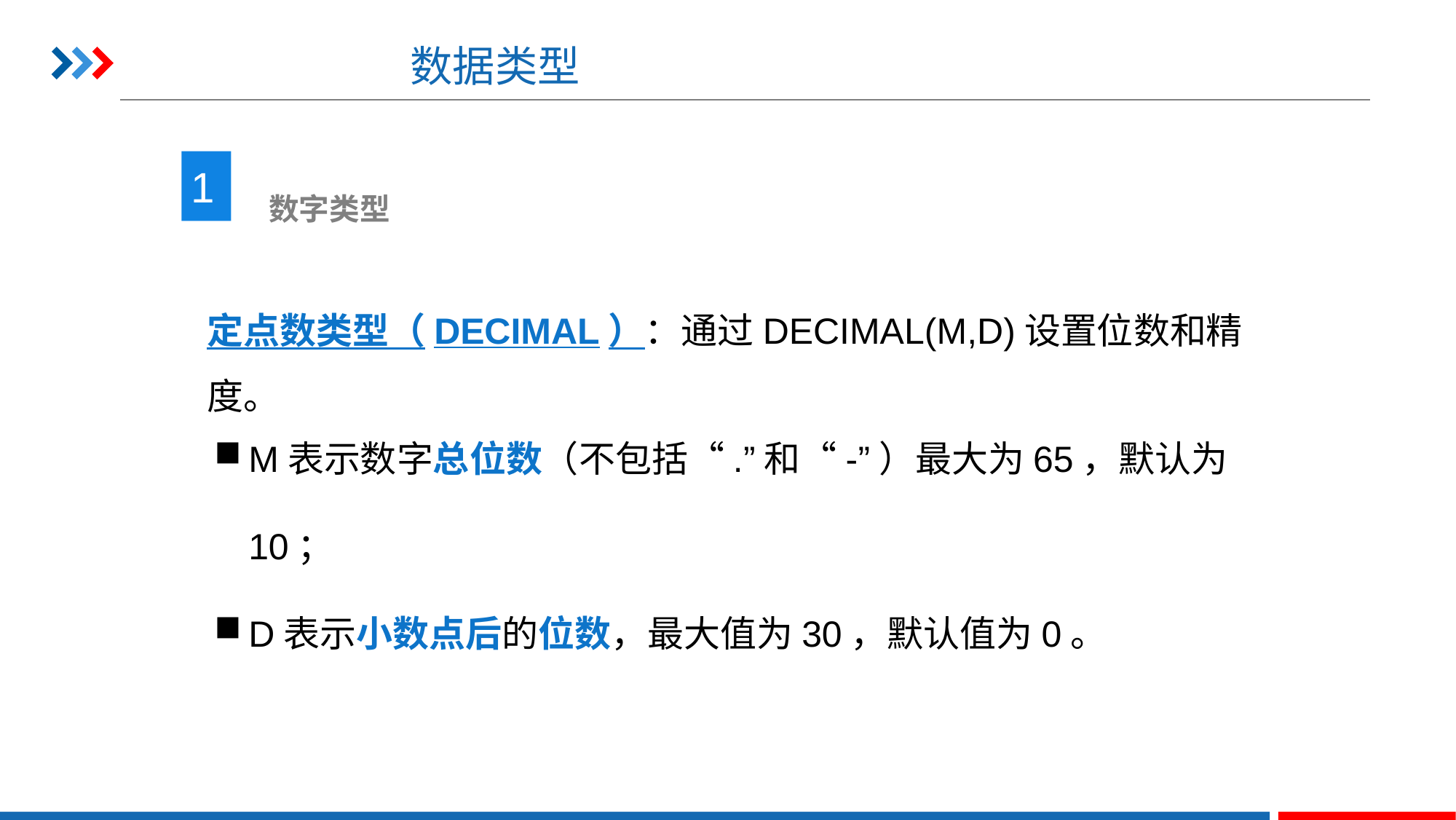

# 数据类型

1
  数字类型
定点数类型（DECIMAL）：通过DECIMAL(M,D)设置位数和精度。
M表示数字总位数（不包括“.”和“-”）最大为65，默认为10；
D表示小数点后的位数，最大值为30，默认值为0。